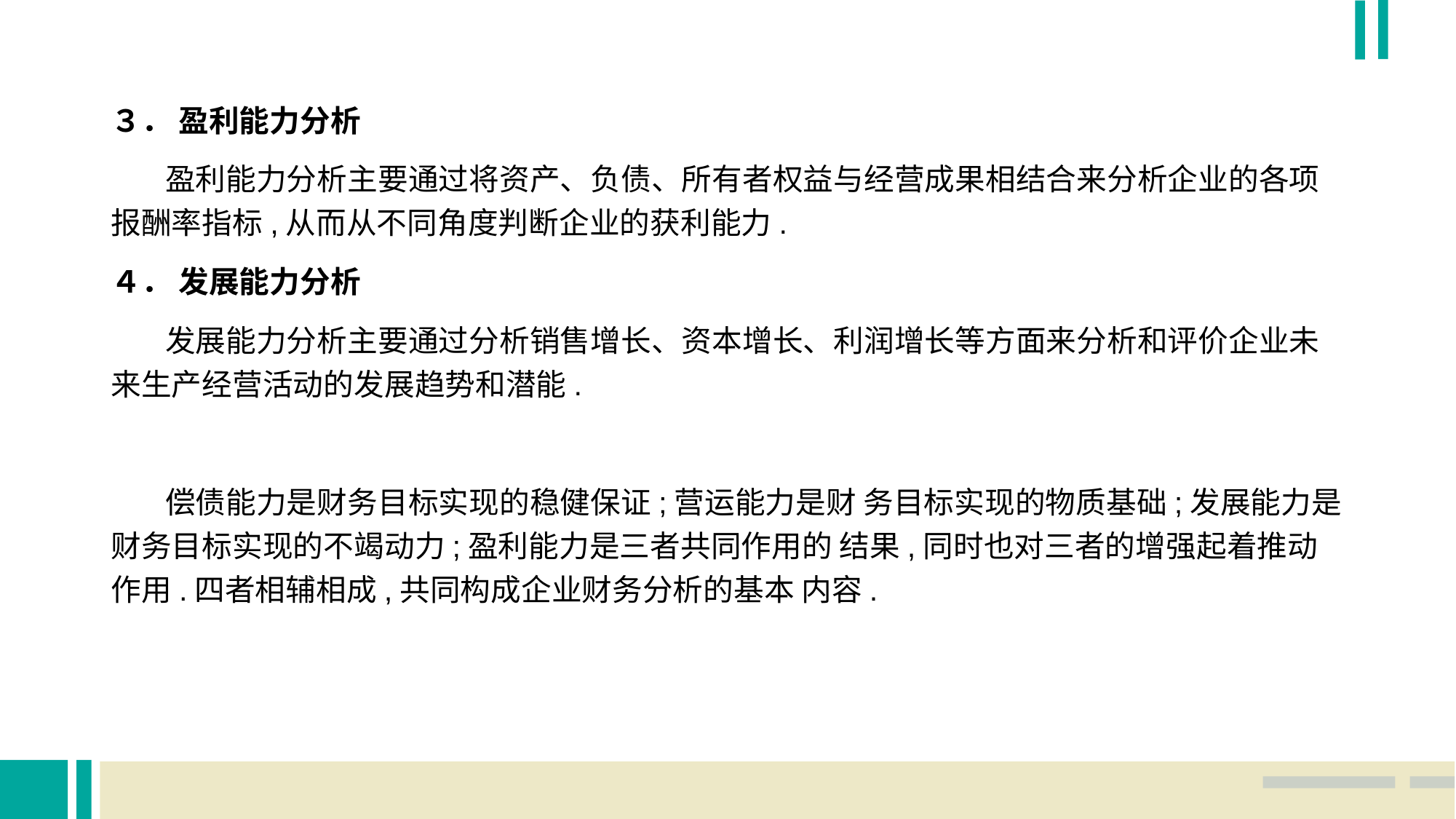

３． 盈利能力分析
       盈利能力分析主要通过将资产、负债、所有者权益与经营成果相结合来分析企业的各项 报酬率指标,从而从不同角度判断企业的获利能力.
４． 发展能力分析
       发展能力分析主要通过分析销售增长、资本增长、利润增长等方面来分析和评价企业未来生产经营活动的发展趋势和潜能.

       偿债能力是财务目标实现的稳健保证;营运能力是财 务目标实现的物质基础;发展能力是财务目标实现的不竭动力;盈利能力是三者共同作用的 结果,同时也对三者的增强起着推动作用.四者相辅相成,共同构成企业财务分析的基本 内容.